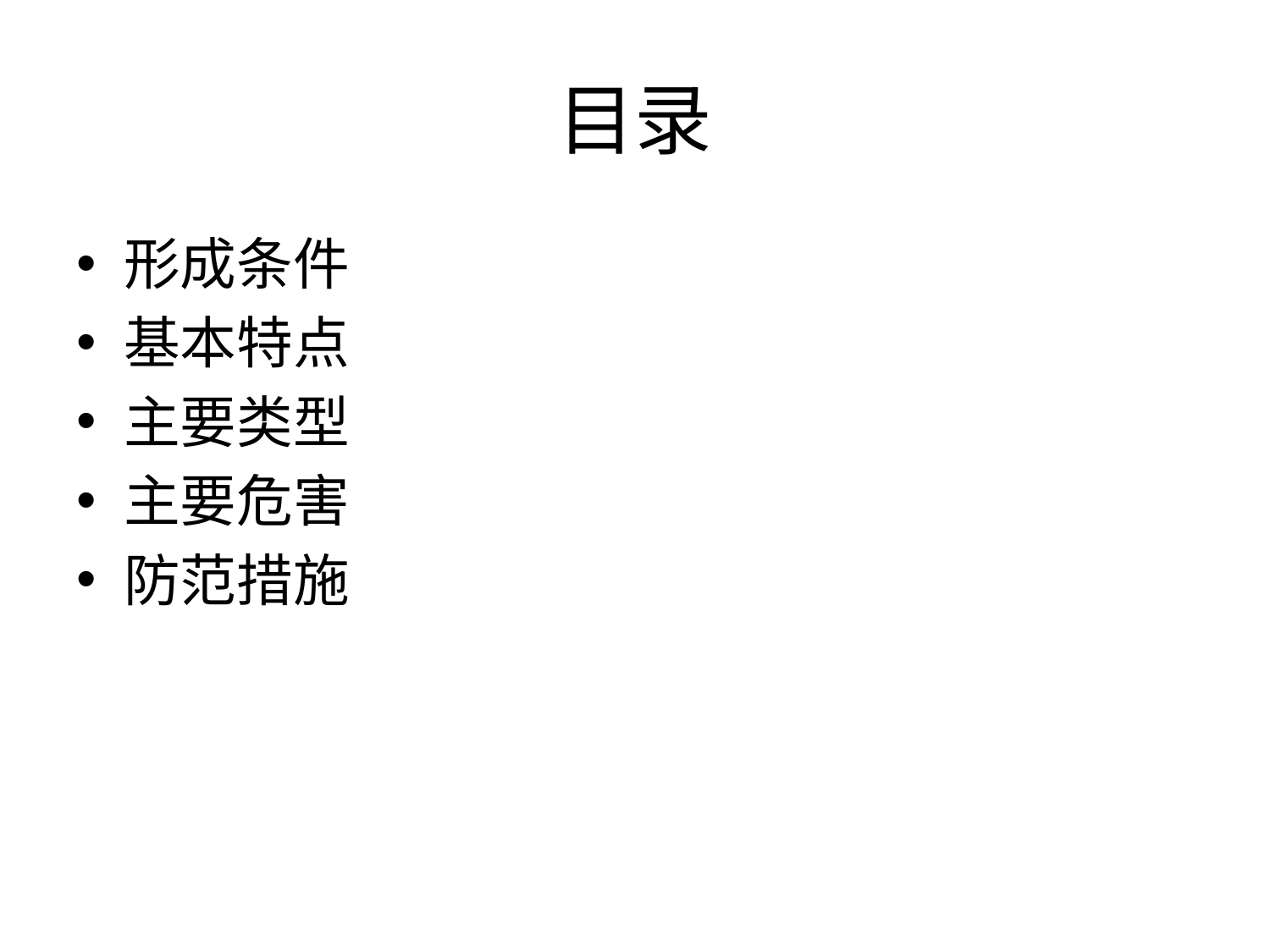

# 目录
形成条件
基本特点
主要类型
主要危害
防范措施